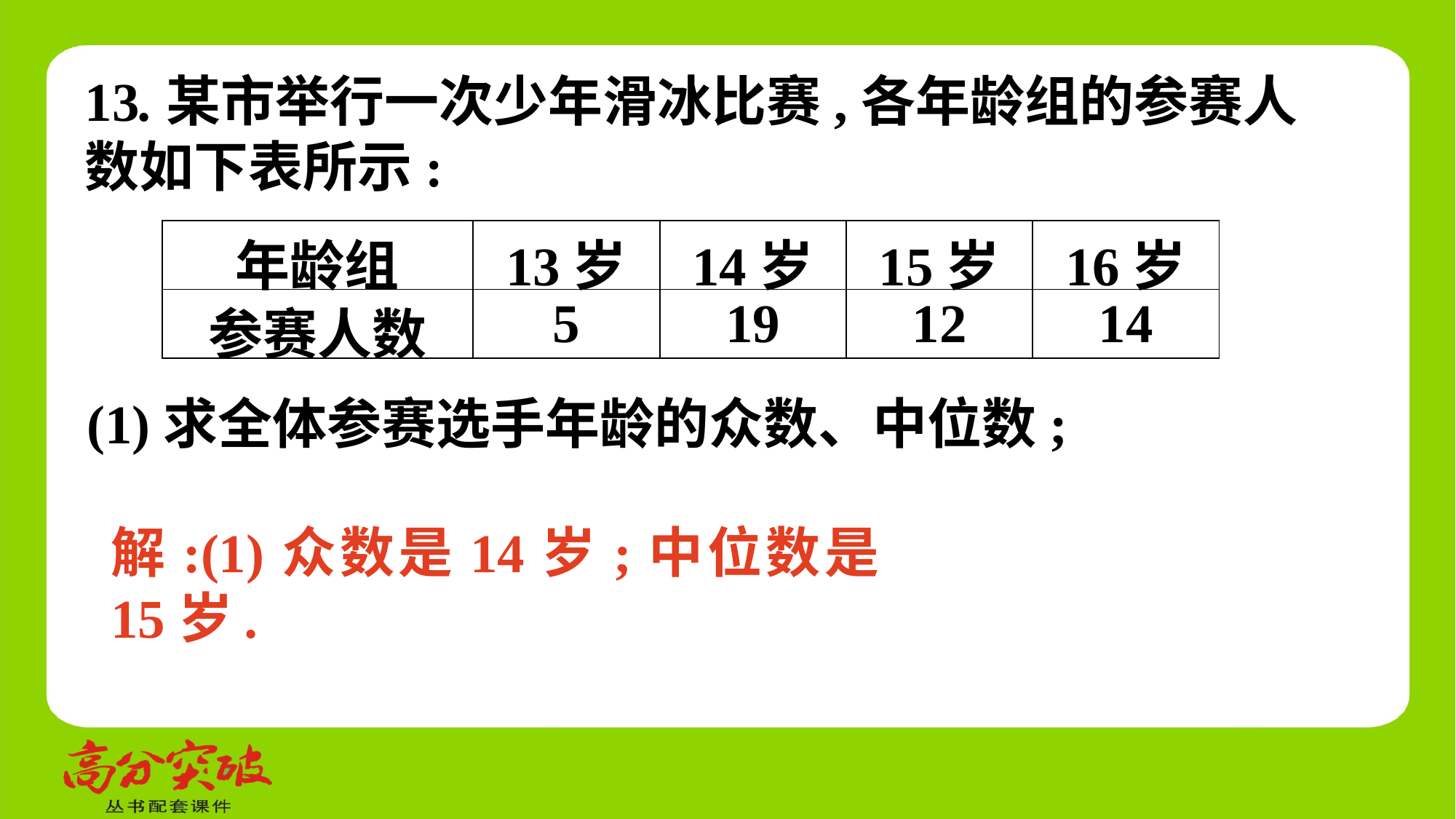

13.某市举行一次少年滑冰比赛,各年龄组的参赛人数如下表所示:
| 年龄组 | 13岁 | 14岁 | 15岁 | 16岁 |
| --- | --- | --- | --- | --- |
| 参赛人数 | 5 | 19 | 12 | 14 |
(1)求全体参赛选手年龄的众数、中位数;
解:(1)众数是14岁;中位数是15岁.